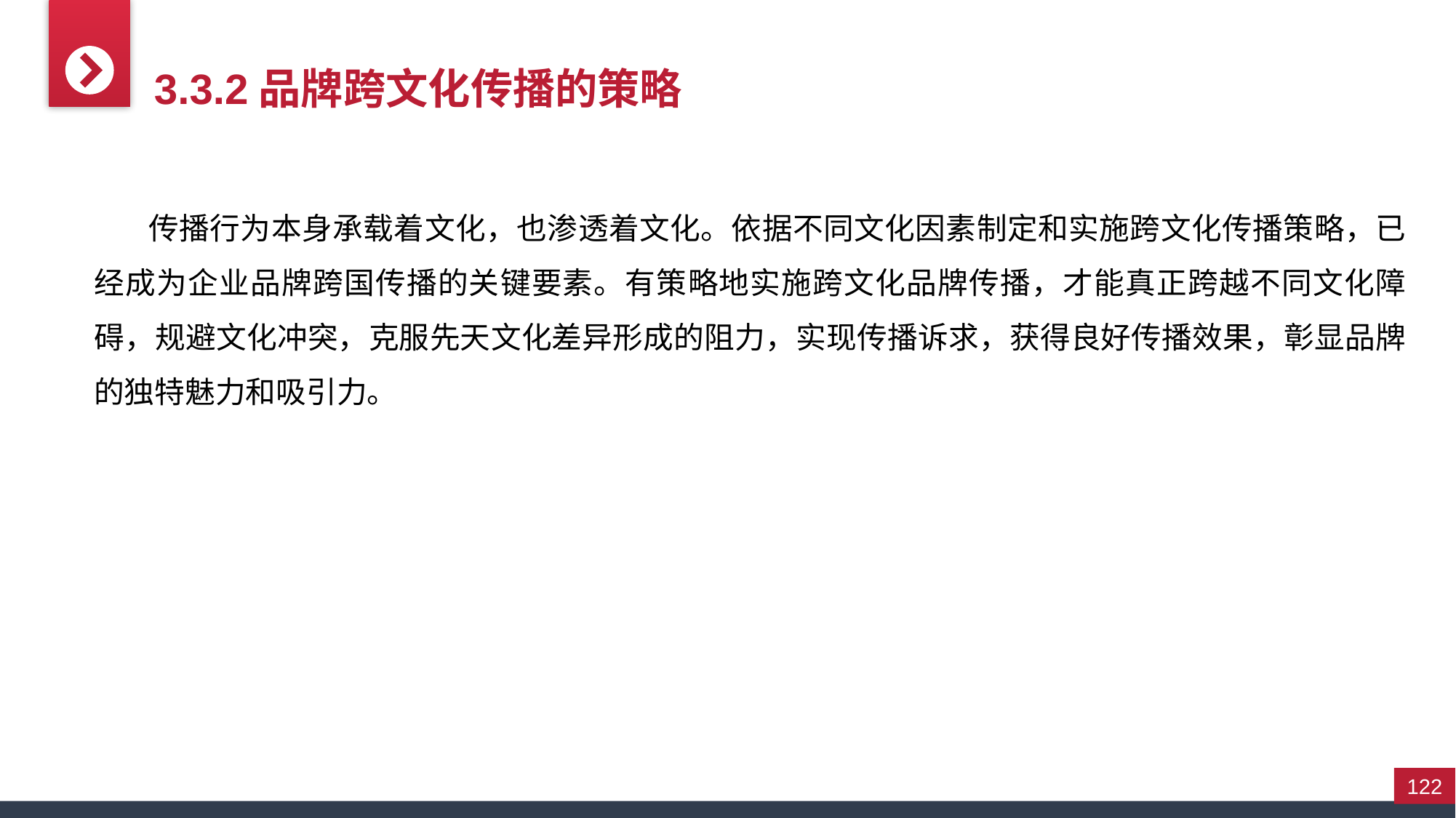

3.3.2品牌跨文化传播的策略
传播行为本身承载着文化，也渗透着文化。依据不同文化因素制定和实施跨文化传播策略，已经成为企业品牌跨国传播的关键要素。有策略地实施跨文化品牌传播，才能真正跨越不同文化障碍，规避文化冲突，克服先天文化差异形成的阻力，实现传播诉求，获得良好传播效果，彰显品牌的独特魅力和吸引力。